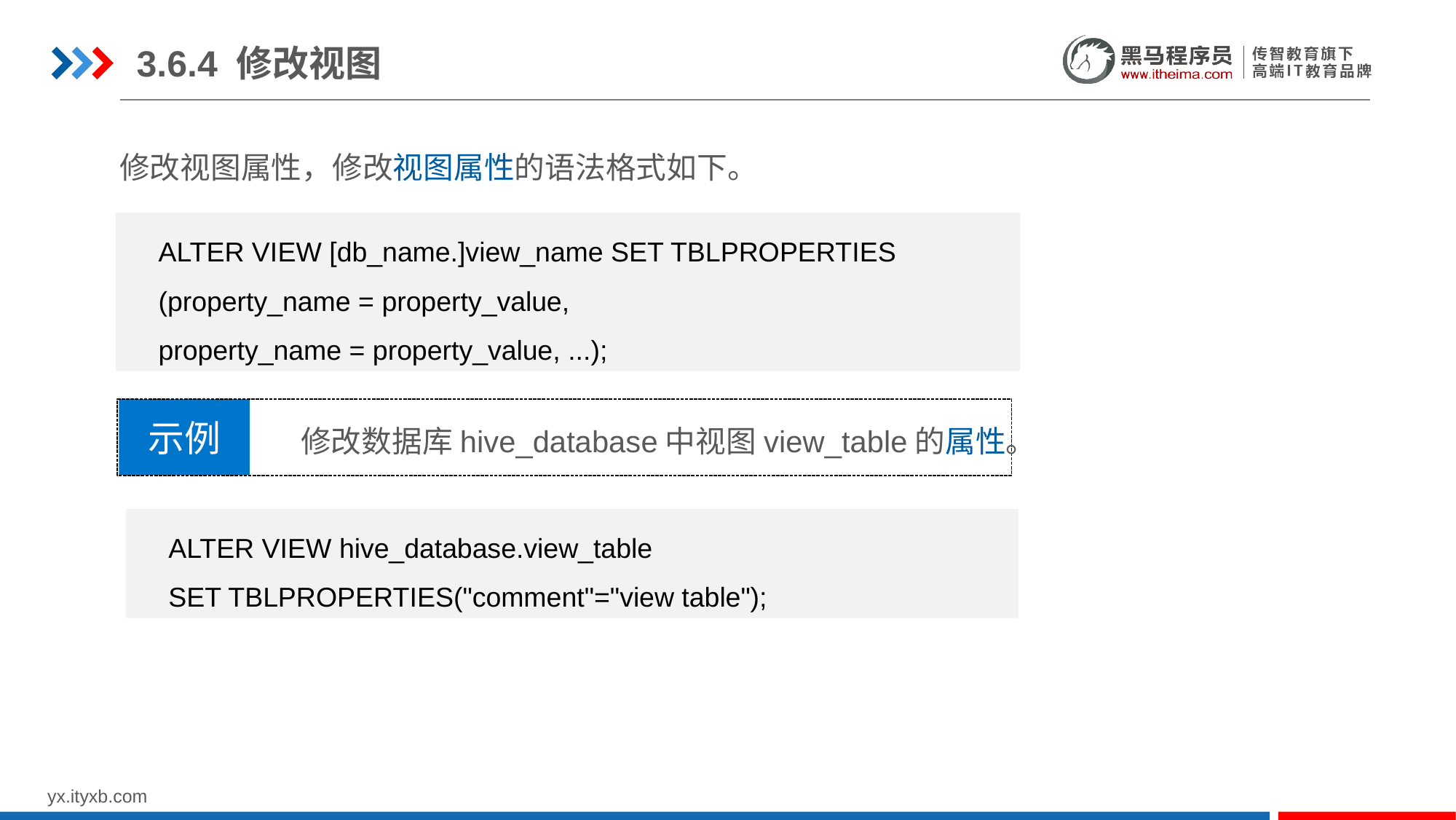

3.6.4 修改视图
修改视图属性，修改视图属性的语法格式如下。
ALTER VIEW [db_name.]view_name SET TBLPROPERTIES
(property_name = property_value,
property_name = property_value, ...);
示例

修改数据库hive_database中视图view_table的属性。
ALTER VIEW hive_database.view_table
SET TBLPROPERTIES("comment"="view table");